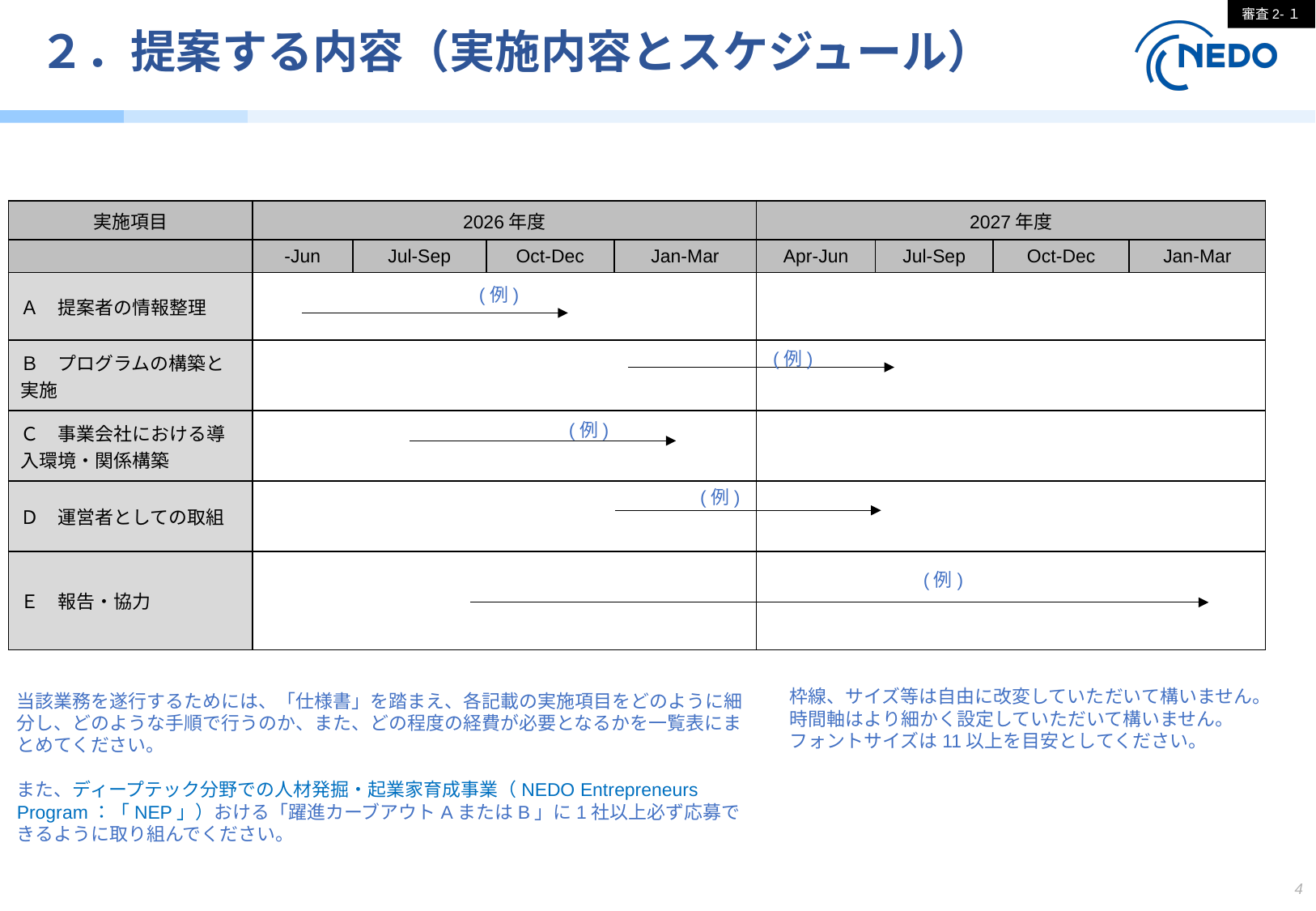

審査2-１
# ２．提案する内容（実施内容とスケジュール）
| 実施項目 | 2026年度 |  |  |  | 2027年度 |  |  |  |
| --- | --- | --- | --- | --- | --- | --- | --- | --- |
|  | -Jun | Jul-Sep | Oct-Dec | Jan-Mar | Apr-Jun | Jul-Sep | Oct-Dec | Jan-Mar |
| Ａ　提案者の情報整理 |  |  |  |  |  |  |  |  |
| Ｂ　プログラムの構築と実施 |  |  |  |  |  |  |  |  |
| Ｃ　事業会社における導入環境・関係構築 |  |  |  |  |  |  |  |  |
| Ｄ　運営者としての取組 |  |  |  |  |  |  |  |  |
| Ｅ　報告・協力 |  |  |  |  |  |  |  |  |
(例)
(例)
(例)
(例)
(例)
枠線、サイズ等は自由に改変していただいて構いません。
時間軸はより細かく設定していただいて構いません。
フォントサイズは11以上を目安としてください。
当該業務を遂行するためには、「仕様書」を踏まえ、各記載の実施項目をどのように細分し、どのような手順で行うのか、また、どの程度の経費が必要となるかを一覧表にまとめてください。

また、ディープテック分野での人材発掘・起業家育成事業（NEDO Entrepreneurs Program：「NEP」）おける「躍進カーブアウトAまたはB」に1社以上必ず応募できるように取り組んでください。
4